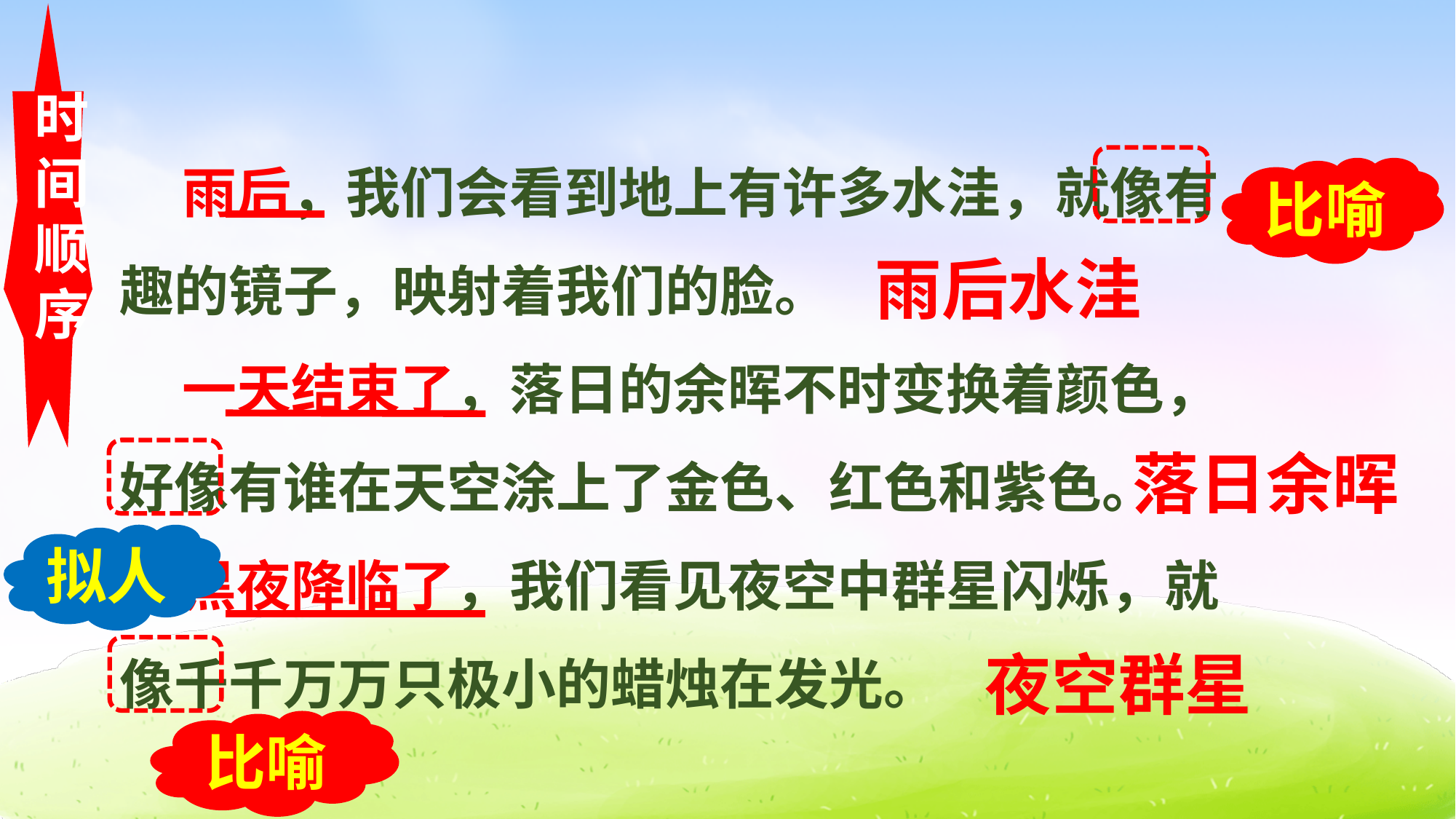

时间顺序
    雨后，我们会看到地上有许多水洼，就像有趣的镜子，映射着我们的脸。
    一天结束了，落日的余晖不时变换着颜色，好像有谁在天空涂上了金色、红色和紫色。
    黑夜降临了，我们看见夜空中群星闪烁，就像千千万万只极小的蜡烛在发光。

比喻
雨后水洼
落日余晖

拟人

夜空群星
比喻